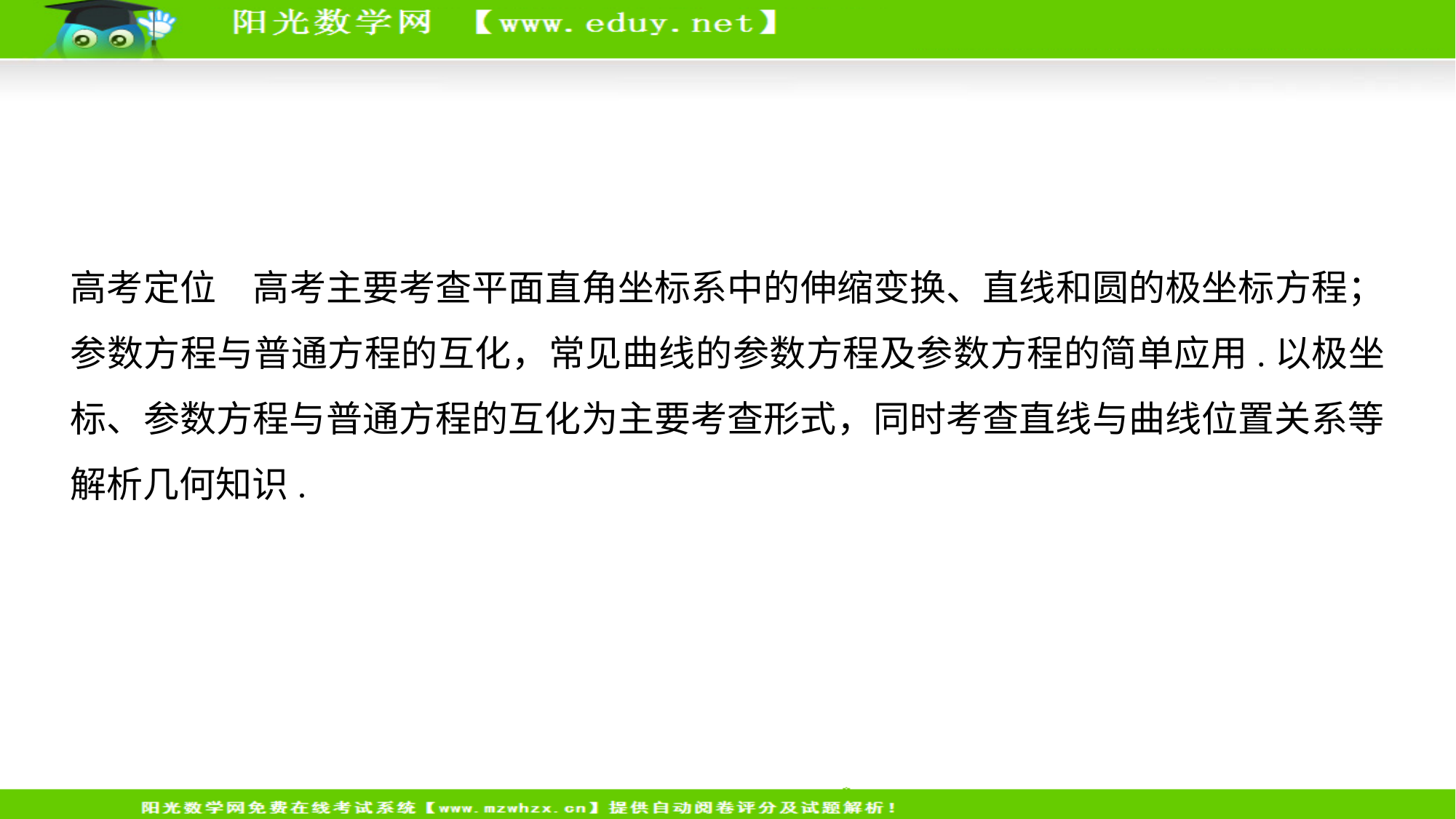

高考定位　高考主要考查平面直角坐标系中的伸缩变换、直线和圆的极坐标方程；参数方程与普通方程的互化，常见曲线的参数方程及参数方程的简单应用.以极坐标、参数方程与普通方程的互化为主要考查形式，同时考查直线与曲线位置关系等解析几何知识.